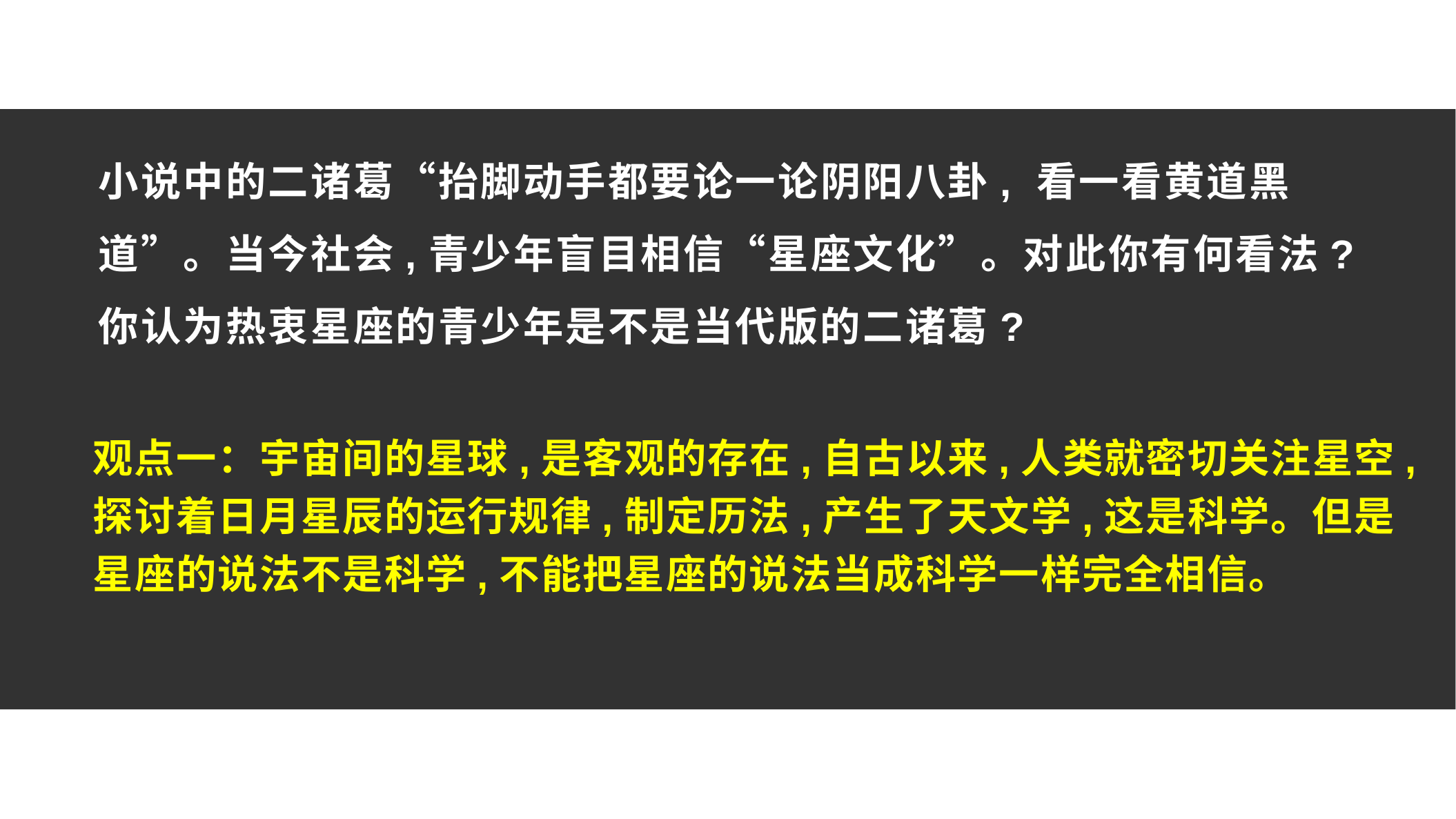

小说中的二诸葛“抬脚动手都要论一论阴阳八卦, 看一看黄道黑道”。当今社会,青少年盲目相信“星座文化”。对此你有何看法?你认为热衷星座的青少年是不是当代版的二诸葛?
观点一：宇宙间的星球,是客观的存在,自古以来,人类就密切关注星空,探讨着日月星辰的运行规律,制定历法,产生了天文学,这是科学。但是星座的说法不是科学,不能把星座的说法当成科学一样完全相信。